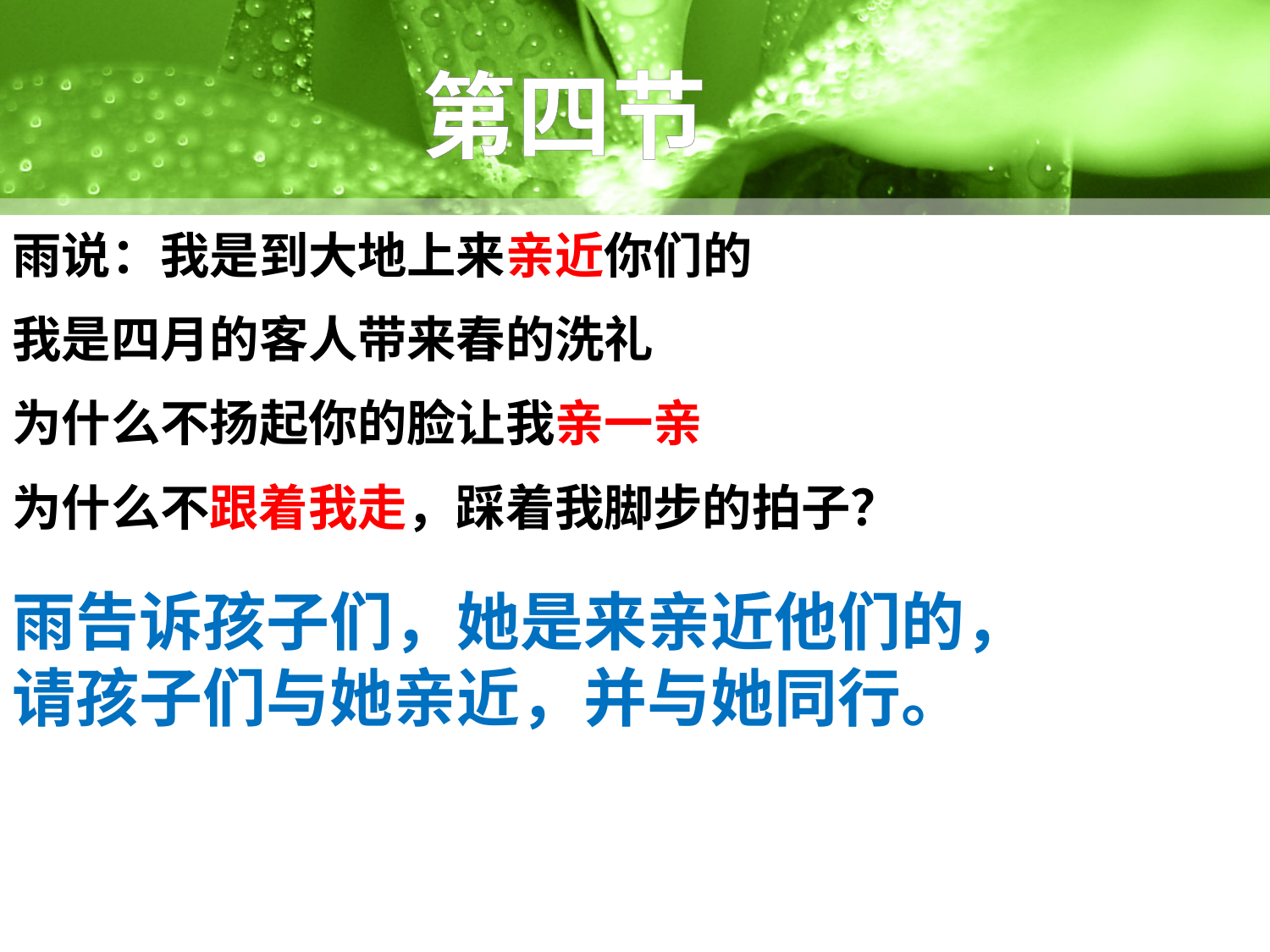

第四节
雨说：我是到大地上来亲近你们的
我是四月的客人带来春的洗礼
为什么不扬起你的脸让我亲一亲
为什么不跟着我走，踩着我脚步的拍子？

雨告诉孩子们，她是来亲近他们的，请孩子们与她亲近，并与她同行。